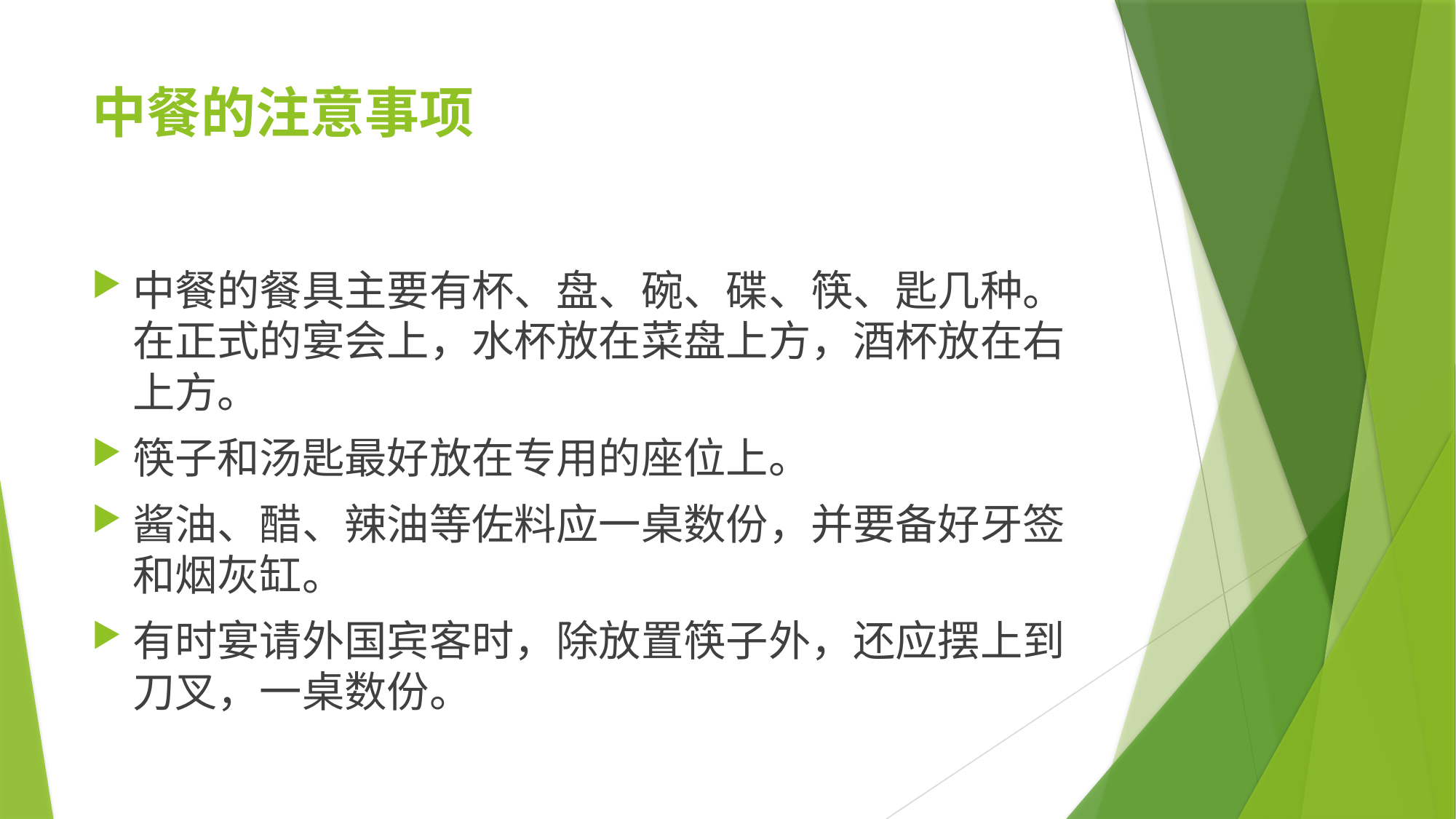

# 中餐的注意事项
中餐的餐具主要有杯、盘、碗、碟、筷、匙几种。在正式的宴会上，水杯放在菜盘上方，酒杯放在右上方。
筷子和汤匙最好放在专用的座位上。
酱油、醋、辣油等佐料应一桌数份，并要备好牙签和烟灰缸。
有时宴请外国宾客时，除放置筷子外，还应摆上到刀叉，一桌数份。